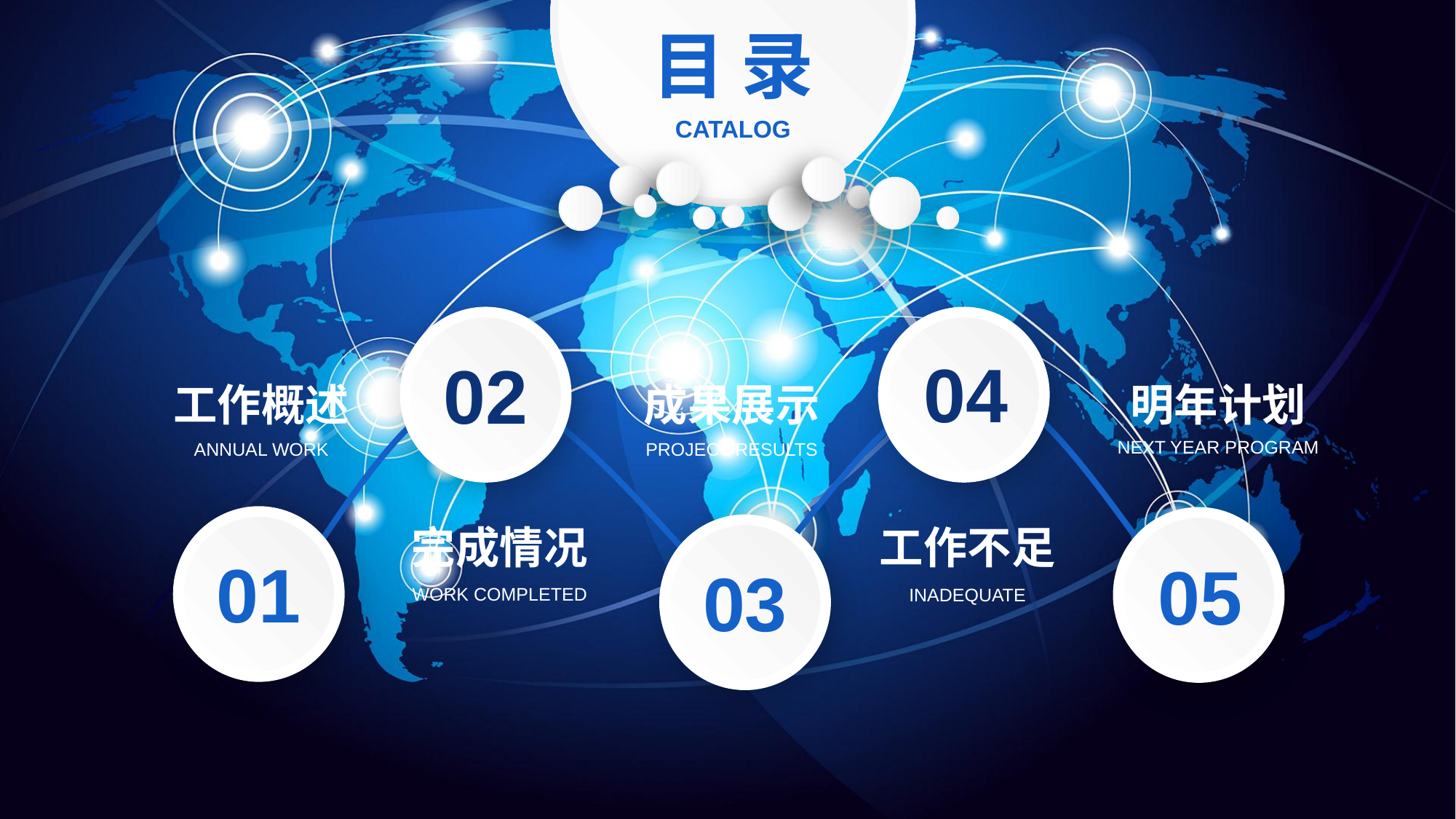

行业PPT模板http://www.1ppt.com/hangye/

目 录
CATALOG

02

04
工作概述
ANNUAL WORK
成果展示
PROJECT RESULTS
明年计划
NEXT YEAR PROGRAM

01

05
工作不足
INADEQUATE
完成情况
WORK COMPLETED

03